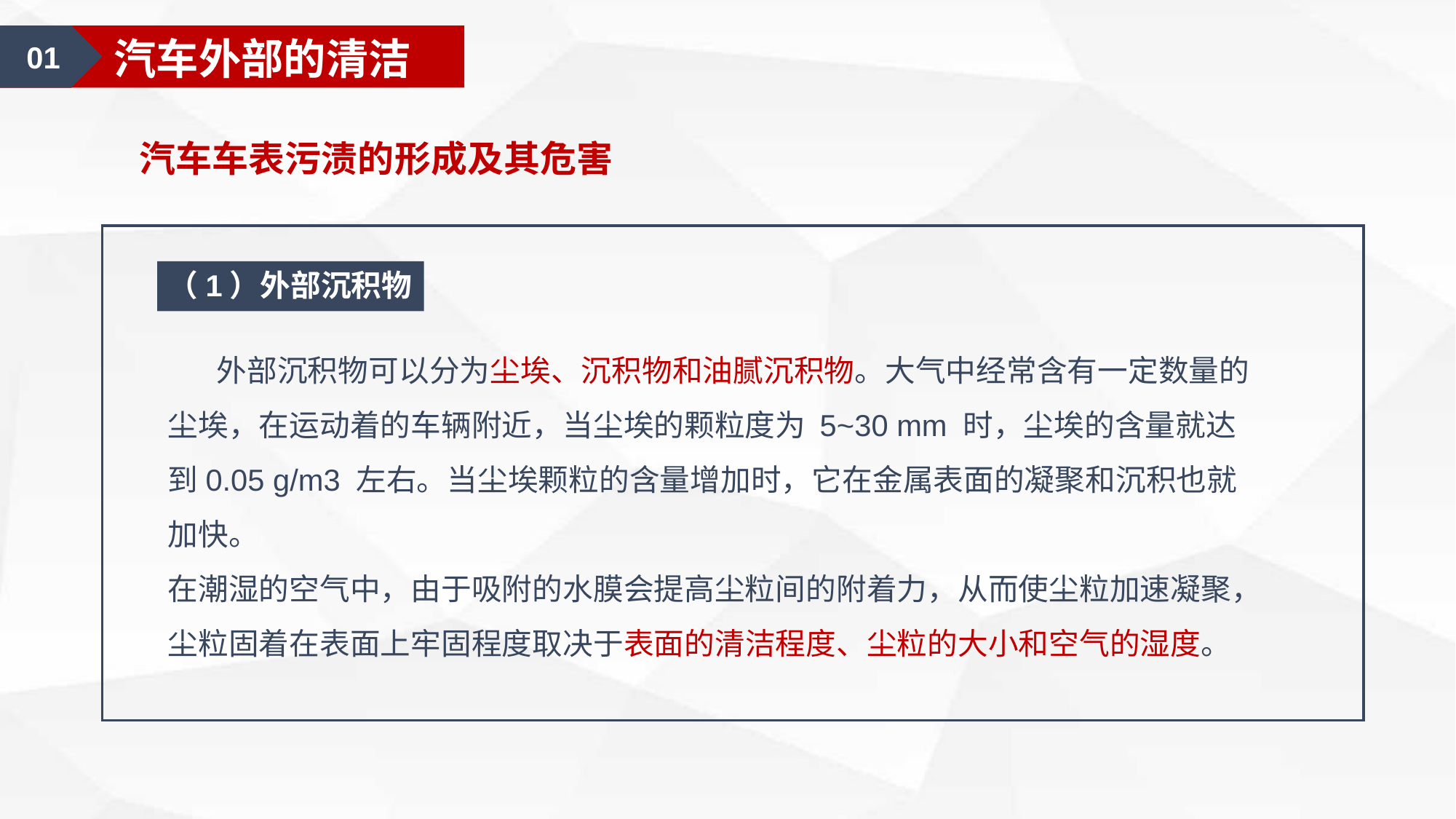

01
汽车美容认知

01
汽车外部的清洁
02
汽车车表污渍的形成及其危害

（1）外部沉积物
      外部沉积物可以分为尘埃、沉积物和油腻沉积物。大气中经常含有一定数量的尘埃，在运动着的车辆附近，当尘埃的颗粒度为 5~30 mm 时，尘埃的含量就达到0.05 g/m3 左右。当尘埃颗粒的含量增加时，它在金属表面的凝聚和沉积也就加快。
在潮湿的空气中，由于吸附的水膜会提高尘粒间的附着力，从而使尘粒加速凝聚，尘粒固着在表面上牢固程度取决于表面的清洁程度、尘粒的大小和空气的湿度。